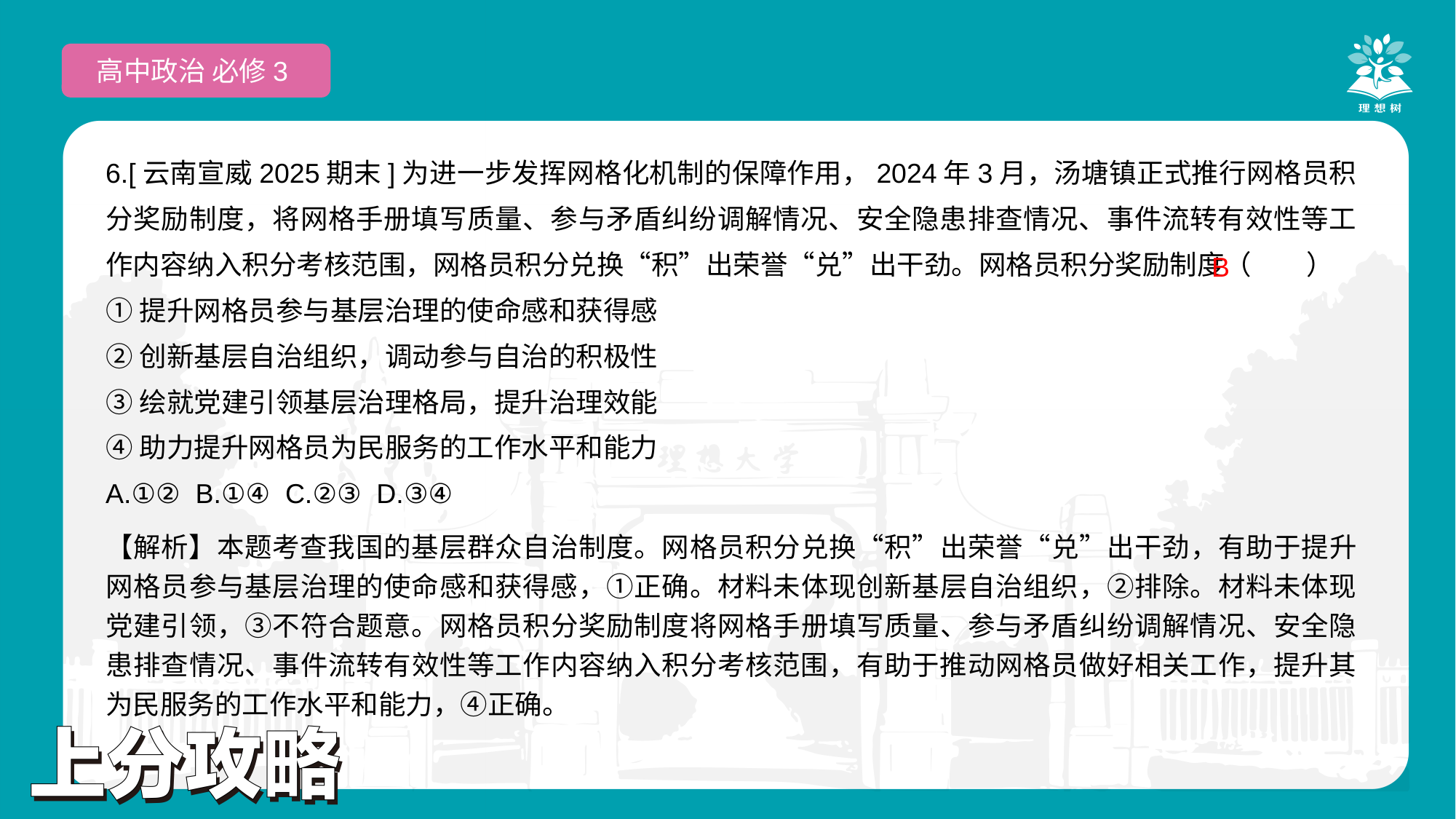

高中政治 必修3
6.[云南宣威2025期末]为进一步发挥网格化机制的保障作用，2024年3月，汤塘镇正式推行网格员积分奖励制度，将网格手册填写质量、参与矛盾纠纷调解情况、安全隐患排查情况、事件流转有效性等工作内容纳入积分考核范围，网格员积分兑换“积”出荣誉“兑”出干劲。网格员积分奖励制度（　　）
①提升网格员参与基层治理的使命感和获得感
②创新基层自治组织，调动参与自治的积极性
③绘就党建引领基层治理格局，提升治理效能
④助力提升网格员为民服务的工作水平和能力
A.①②  B.①④  C.②③  D.③④
 B
【解析】本题考查我国的基层群众自治制度。网格员积分兑换“积”出荣誉“兑”出干劲，有助于提升网格员参与基层治理的使命感和获得感，①正确。材料未体现创新基层自治组织，②排除。材料未体现党建引领，③不符合题意。网格员积分奖励制度将网格手册填写质量、参与矛盾纠纷调解情况、安全隐患排查情况、事件流转有效性等工作内容纳入积分考核范围，有助于推动网格员做好相关工作，提升其为民服务的工作水平和能力，④正确。